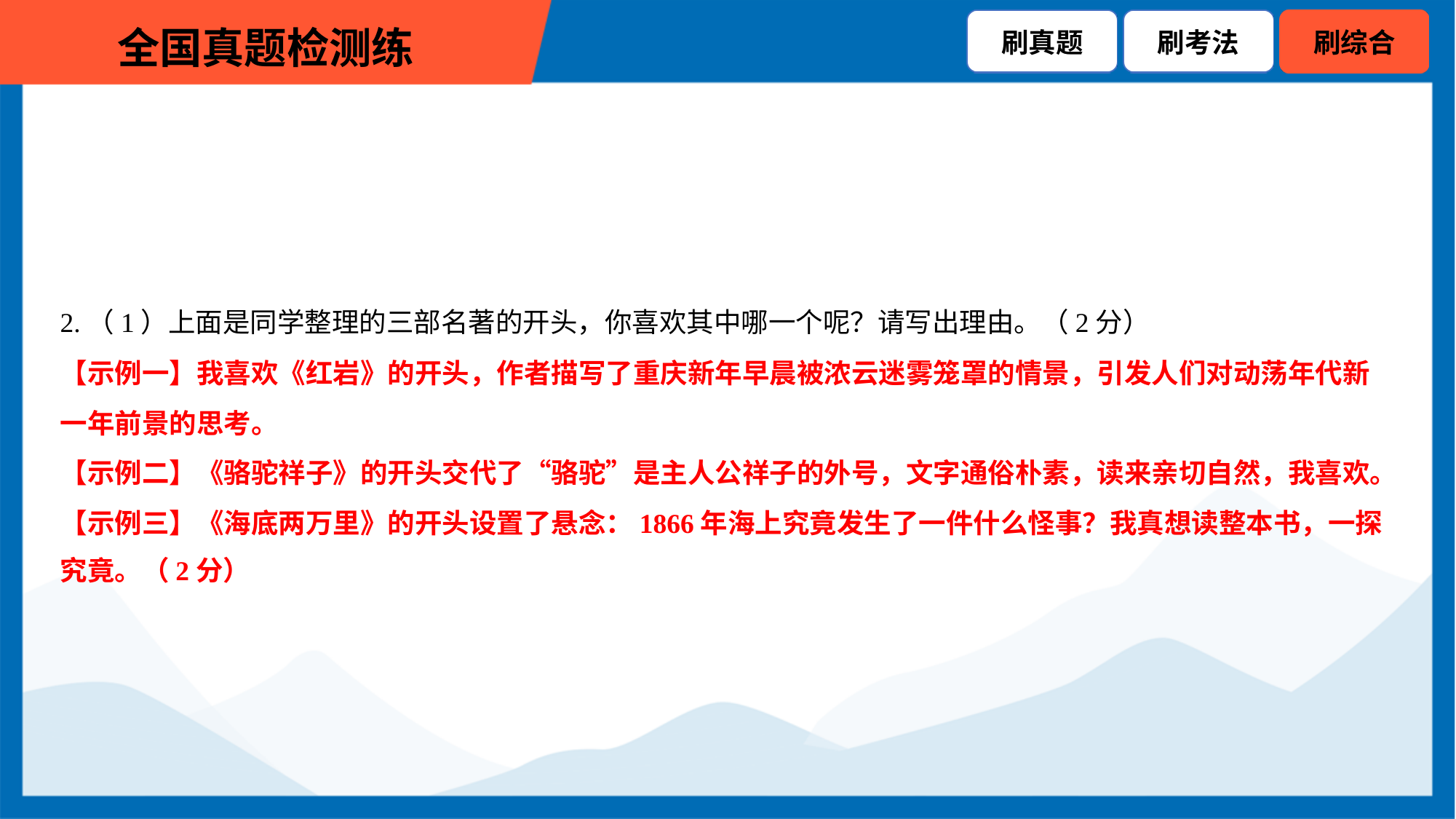

2.（1）上面是同学整理的三部名著的开头，你喜欢其中哪一个呢？请写出理由。（2分）
【示例一】我喜欢《红岩》的开头，作者描写了重庆新年早晨被浓云迷雾笼罩的情景，引发人们对动荡年代新
一年前景的思考。
【示例二】《骆驼祥子》的开头交代了“骆驼”是主人公祥子的外号，文字通俗朴素，读来亲切自然，我喜欢。
【示例三】《海底两万里》的开头设置了悬念：1866年海上究竟发生了一件什么怪事？我真想读整本书，一探
究竟。（2分）